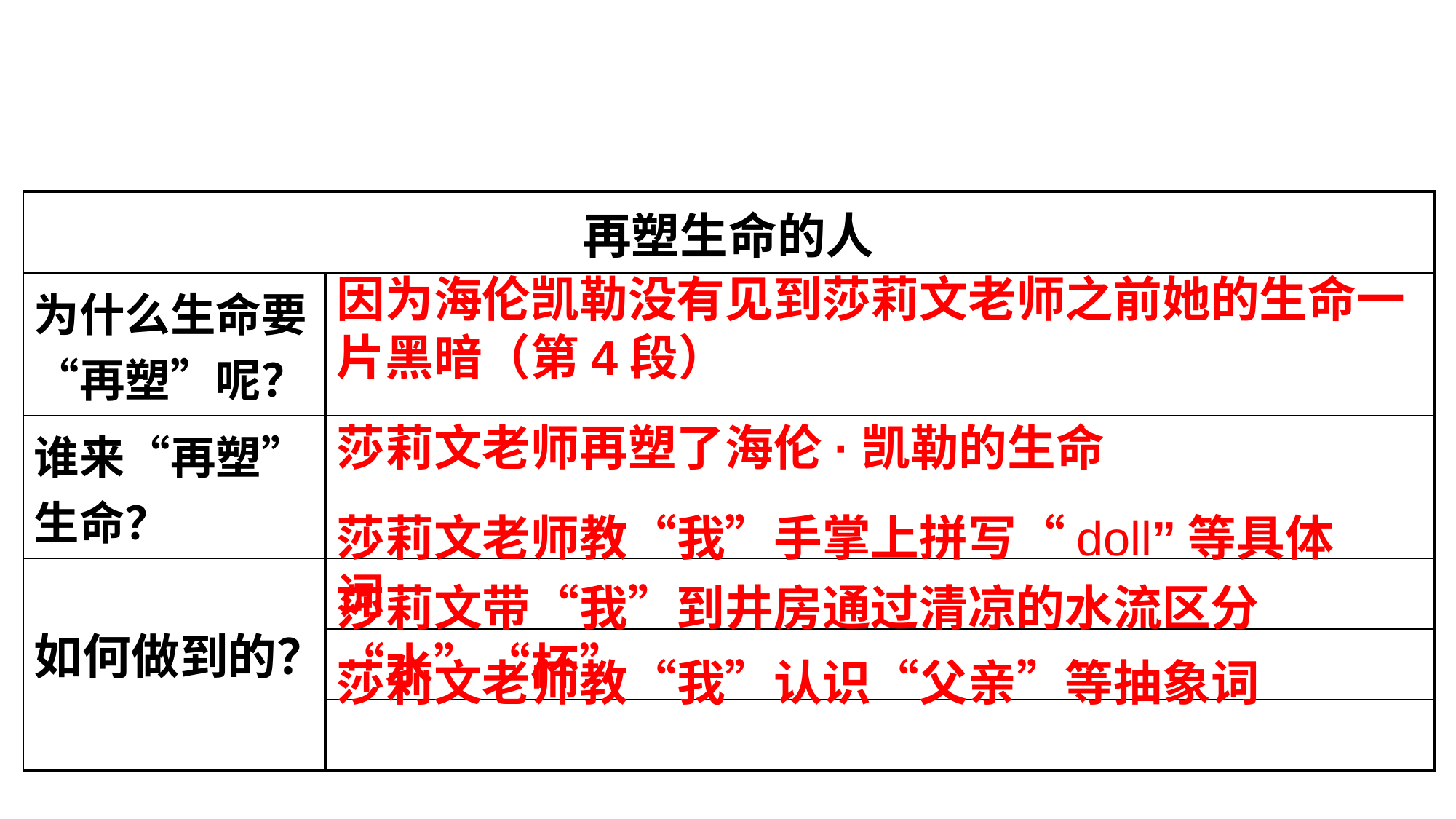

| 再塑生命的人 |  |
| --- | --- |
| 为什么生命要“再塑”呢？ |  |
| 谁来“再塑”生命？ |  |
| 如何做到的？ |  |
|  |  |
|  |  |
因为海伦凯勒没有见到莎莉文老师之前她的生命一片黑暗（第4段）
莎莉文老师再塑了海伦·凯勒的生命
莎莉文老师教“我”手掌上拼写“doll”等具体词
莎莉文带“我”到井房通过清凉的水流区分“水”“杯”
莎莉文老师教“我”认识“父亲”等抽象词